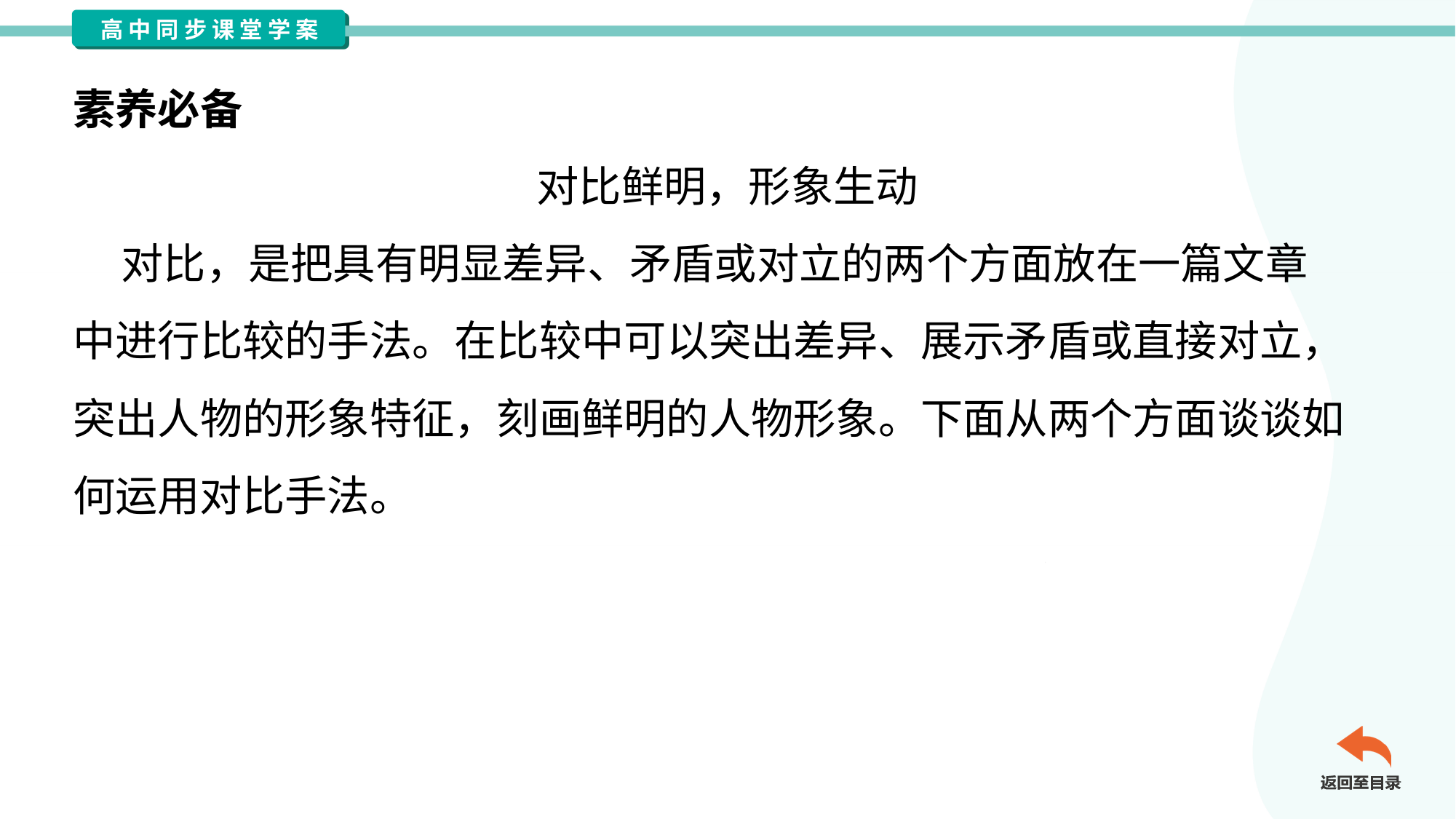

素养必备
对比鲜明，形象生动
    对比，是把具有明显差异、矛盾或对立的两个方面放在一篇文章
中进行比较的手法。在比较中可以突出差异、展示矛盾或直接对立，
突出人物的形象特征，刻画鲜明的人物形象。下面从两个方面谈谈如
何运用对比手法。